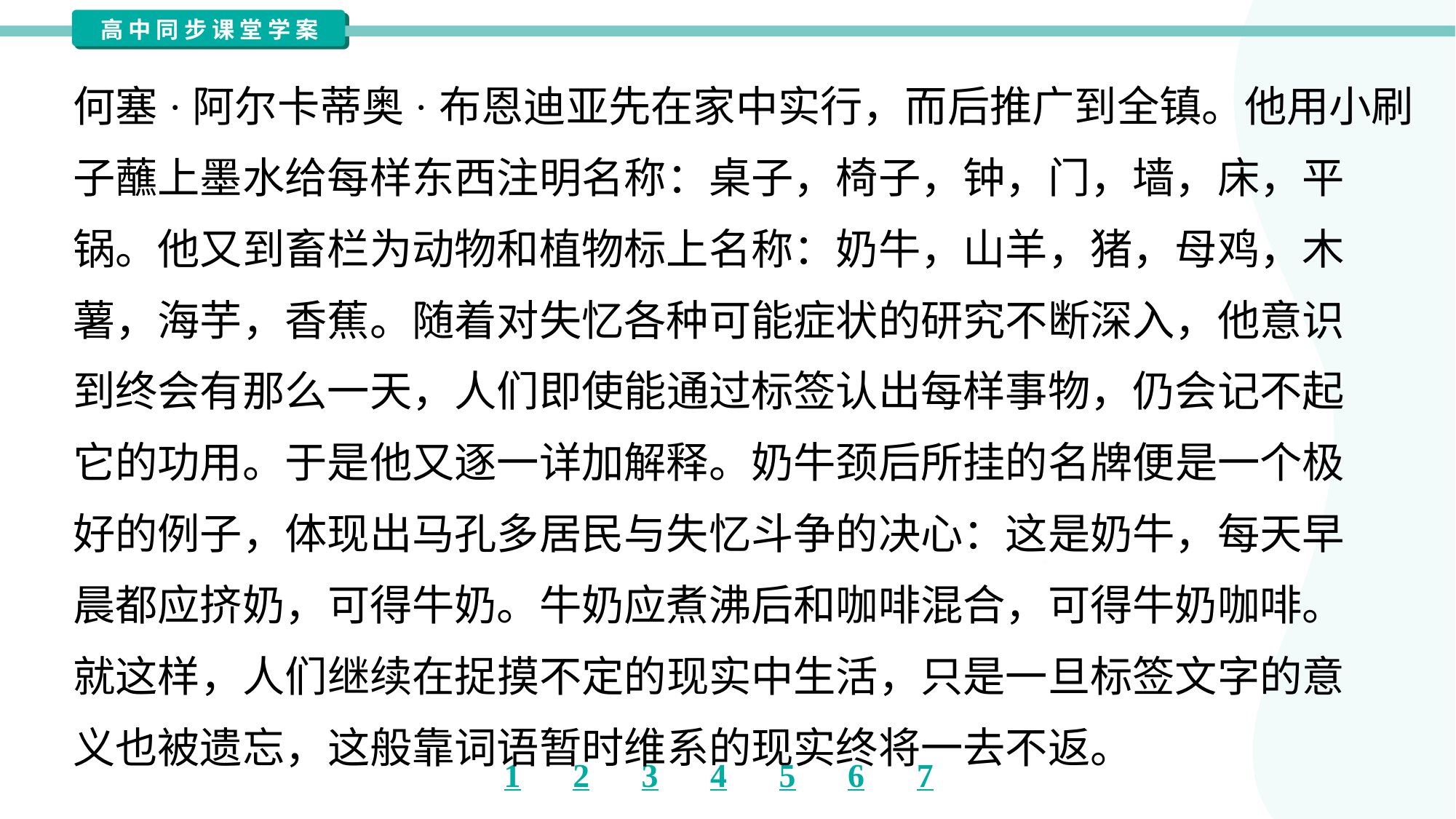

何塞·阿尔卡蒂奥·布恩迪亚先在家中实行，而后推广到全镇。他用小刷
子蘸上墨水给每样东西注明名称：桌子，椅子，钟，门，墙，床，平
锅。他又到畜栏为动物和植物标上名称：奶牛，山羊，猪，母鸡，木
薯，海芋，香蕉。随着对失忆各种可能症状的研究不断深入，他意识
到终会有那么一天，人们即使能通过标签认出每样事物，仍会记不起
它的功用。于是他又逐一详加解释。奶牛颈后所挂的名牌便是一个极
好的例子，体现出马孔多居民与失忆斗争的决心：这是奶牛，每天早
晨都应挤奶，可得牛奶。牛奶应煮沸后和咖啡混合，可得牛奶咖啡。
就这样，人们继续在捉摸不定的现实中生活，只是一旦标签文字的意
义也被遗忘，这般靠词语暂时维系的现实终将一去不返。